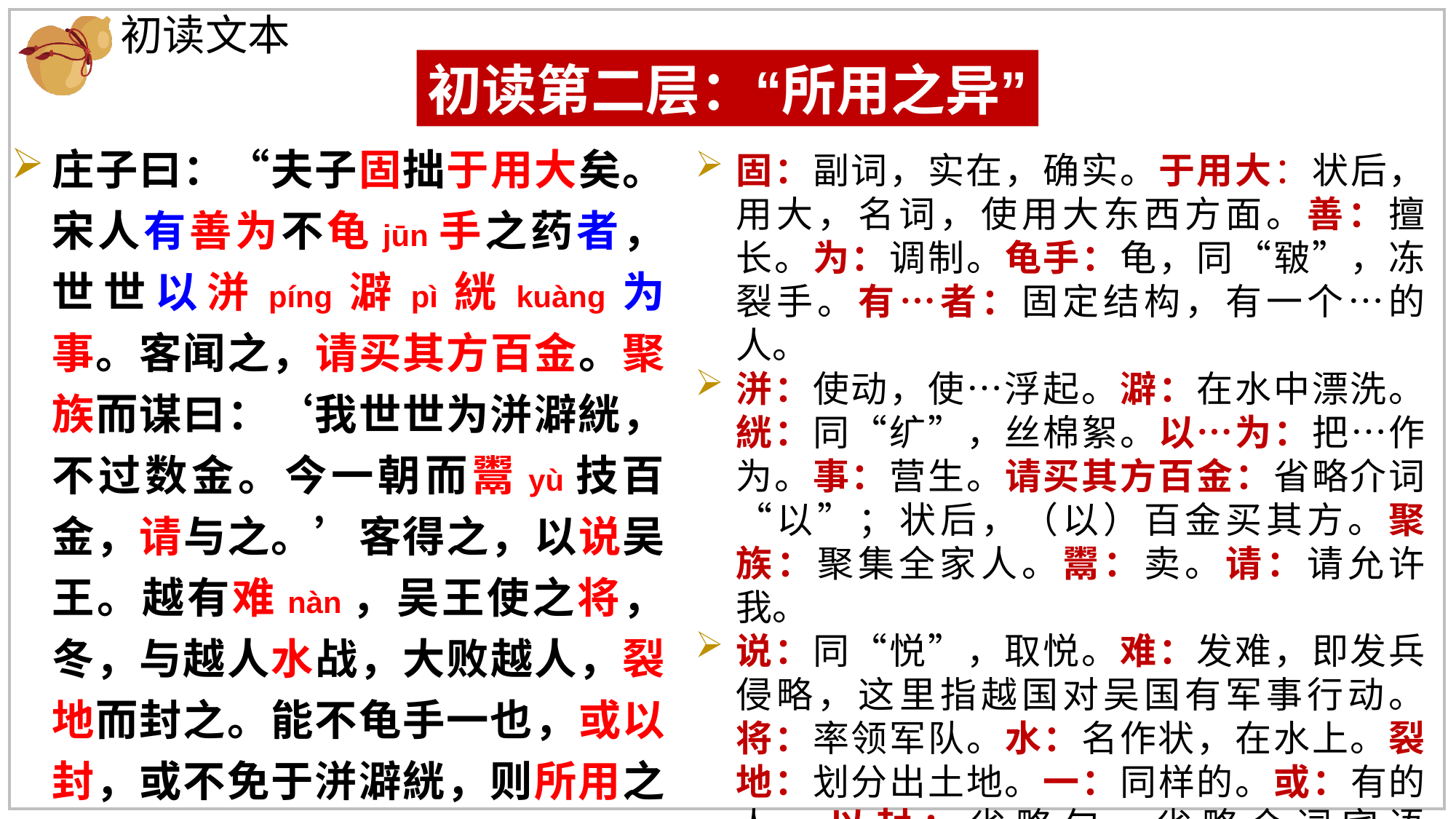

初读文本
初读第二层：“所用之异”
庄子曰：“夫子固拙于用大矣。宋人有善为不龟jūn手之药者，世世以洴píng澼pì絖kuàng为事。客闻之，请买其方百金。聚族而谋曰：‘我世世为洴澼絖，不过数金。今一朝而鬻yù技百金，请与之。’客得之，以说吴王。越有难nàn，吴王使之将，冬，与越人水战，大败越人，裂地而封之。能不龟手一也，或以封，或不免于洴澼絖，则所用之异也。
固：副词，实在，确实。于用大：状后，用大，名词，使用大东西方面。善：擅长。为：调制。龟手：龟，同“皲”，冻裂手。有…者：固定结构，有一个…的人。
洴：使动，使…浮起。澼：在水中漂洗。絖：同“纩”，丝棉絮。以…为：把…作为。事：营生。请买其方百金：省略介词“以”；状后，（以）百金买其方。聚族：聚集全家人。鬻：卖。请：请允许我。
说：同“悦”，取悦。难：发难，即发兵侵略，这里指越国对吴国有军事行动。将：率领军队。水：名作状，在水上。裂地：划分出土地。一：同样的。或：有的人。以封：省略句，省略介词宾语“之”，即药方。所用：使用方法。异：不同。